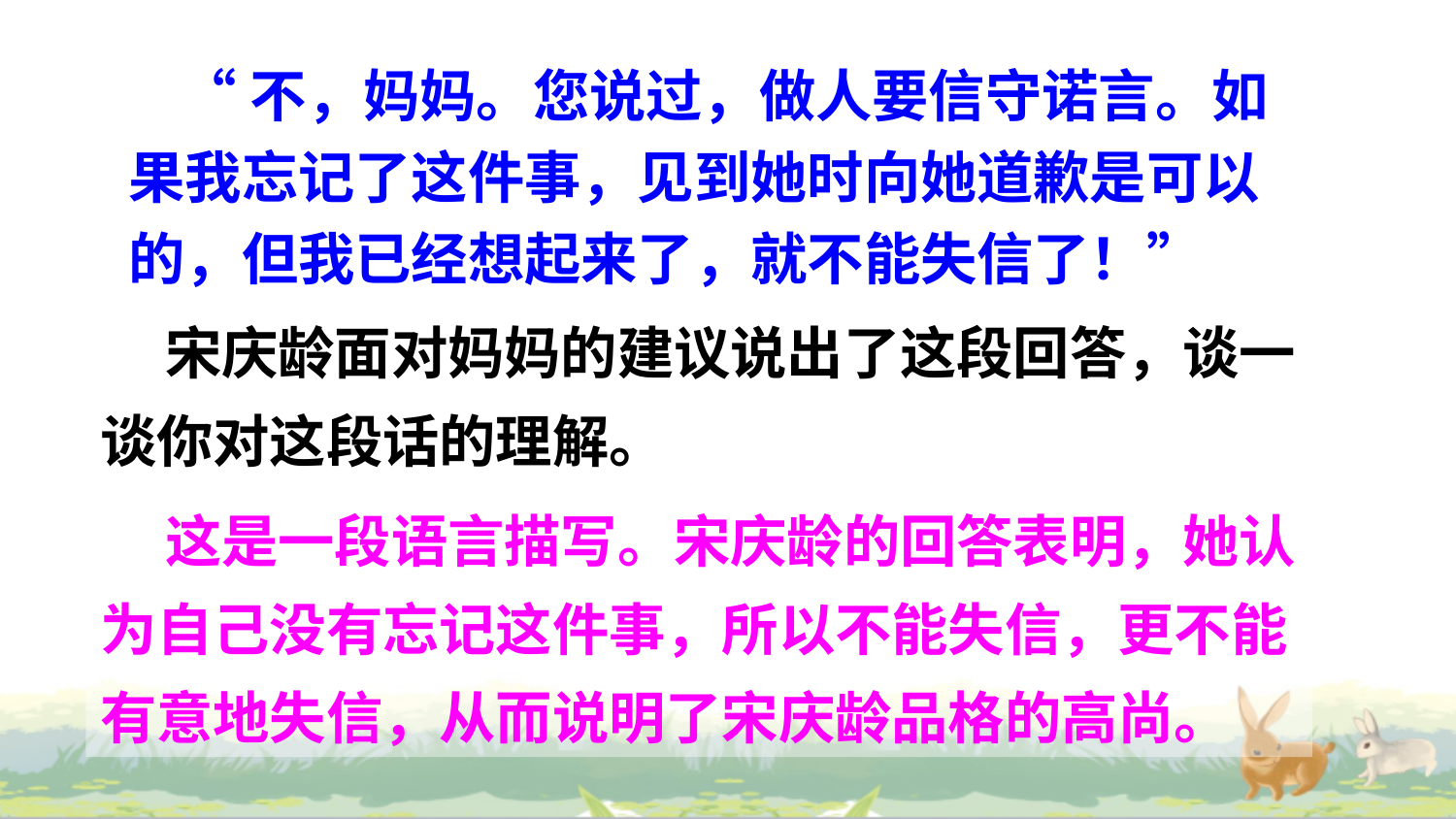

“不，妈妈。您说过，做人要信守诺言。如果我忘记了这件事，见到她时向她道歉是可以的，但我已经想起来了，就不能失信了！”
    宋庆龄面对妈妈的建议说出了这段回答，谈一谈你对这段话的理解。
    这是一段语言描写。宋庆龄的回答表明，她认为自己没有忘记这件事，所以不能失信，更不能有意地失信，从而说明了宋庆龄品格的高尚。